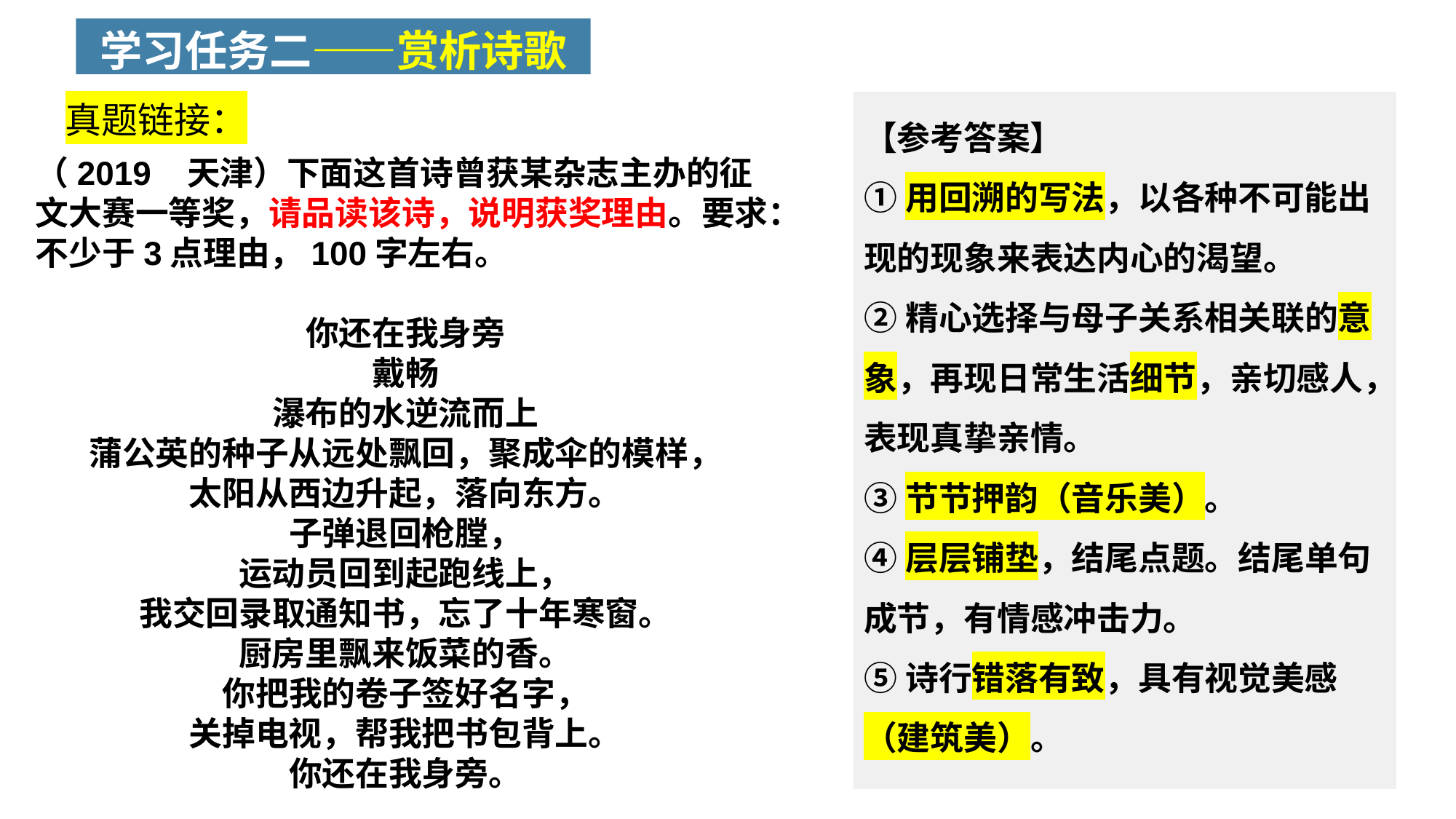

学习任务二——赏析诗歌
真题链接：
【参考答案】
①用回溯的写法，以各种不可能出现的现象来表达内心的渴望。
②精心选择与母子关系相关联的意象，再现日常生活细节，亲切感人，表现真挚亲情。
③节节押韵（音乐美）。
④层层铺垫，结尾点题。结尾单句成节，有情感冲击力。
⑤诗行错落有致，具有视觉美感（建筑美）。
（2019   天津）下面这首诗曾获某杂志主办的征文大赛一等奖，请品读该诗，说明获奖理由。要求：不少于3点理由，100字左右。

你还在我身旁
戴畅
瀑布的水逆流而上
蒲公英的种子从远处飘回，聚成伞的模样，
太阳从西边升起，落向东方。
子弹退回枪膛，
运动员回到起跑线上，
我交回录取通知书，忘了十年寒窗。
厨房里飘来饭菜的香。
你把我的卷子签好名字，
关掉电视，帮我把书包背上。
你还在我身旁。